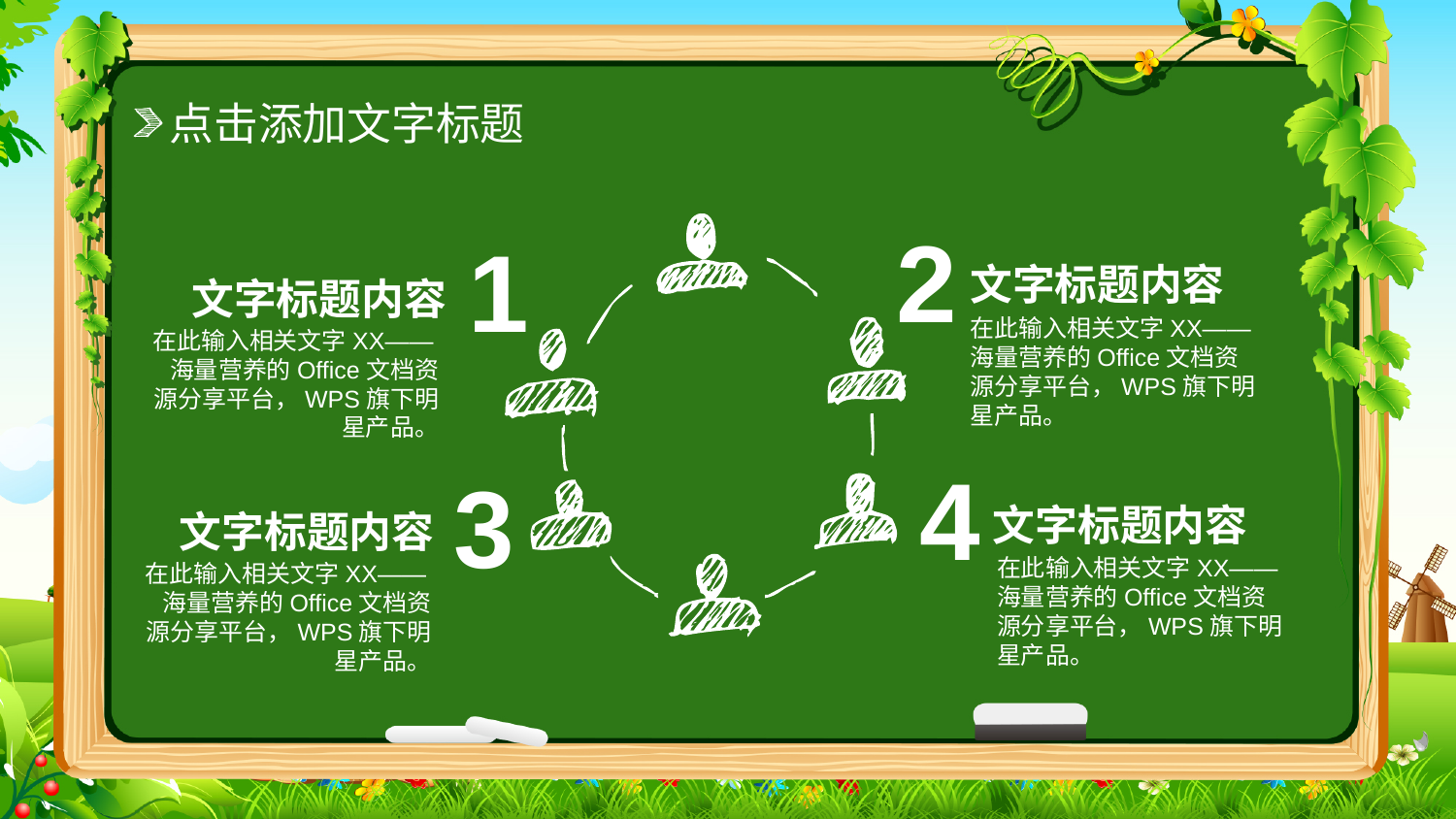

点击添加文字标题

2

1
文字标题内容
文字标题内容
在此输入相关文字XX——海量营养的Office文档资源分享平台，WPS旗下明星产品。
在此输入相关文字XX——海量营养的Office文档资源分享平台，WPS旗下明星产品。
4
3
文字标题内容
文字标题内容
在此输入相关文字XX——海量营养的Office文档资源分享平台，WPS旗下明星产品。
在此输入相关文字XX——海量营养的Office文档资源分享平台，WPS旗下明星产品。